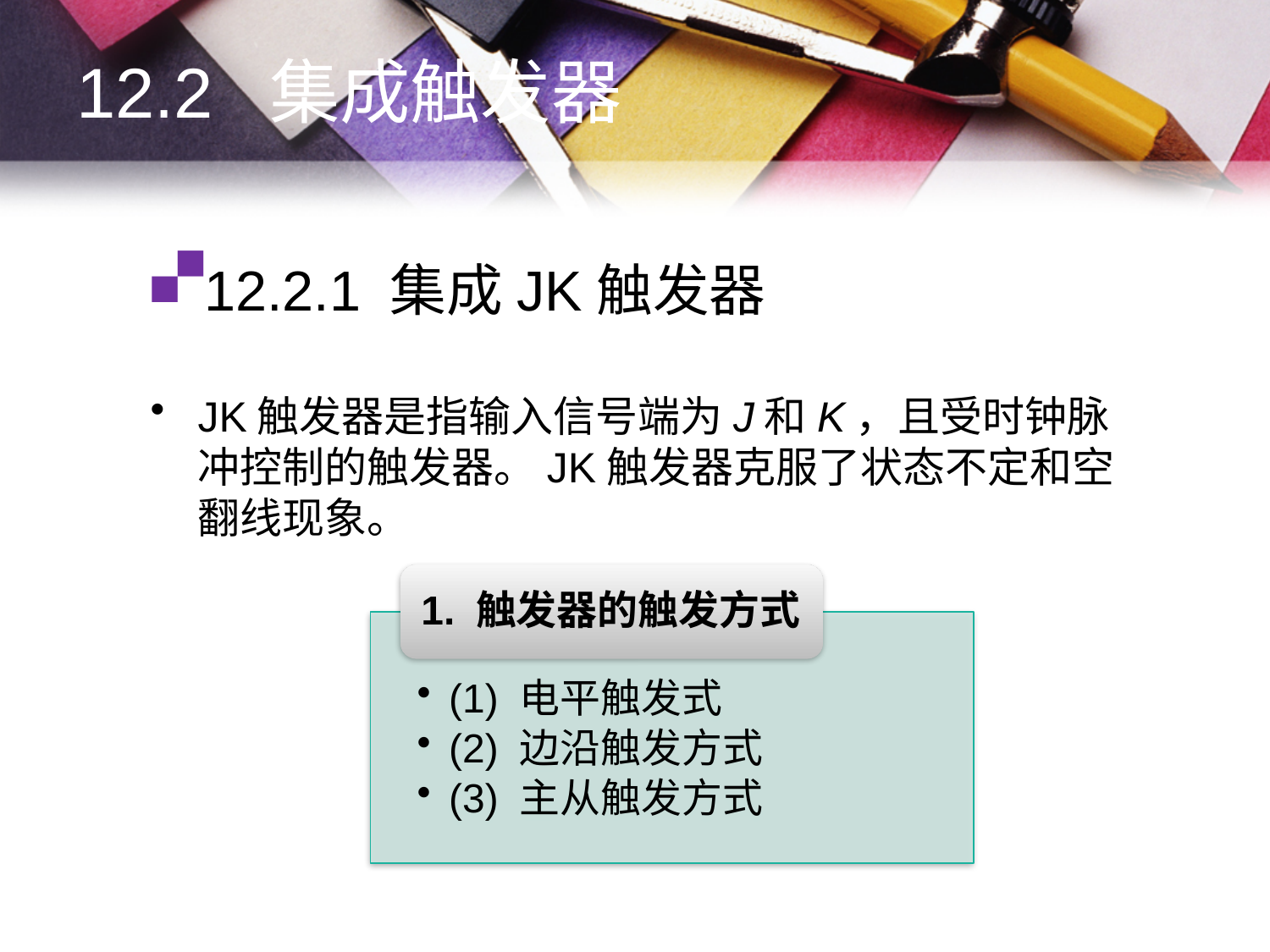

12.2  集成触发器
# 12.2.1 集成JK触发器
JK触发器是指输入信号端为J和K，且受时钟脉冲控制的触发器。JK触发器克服了状态不定和空翻线现象。

(1) 电平触发式
(2) 边沿触发方式
(3) 主从触发方式
1. 触发器的触发方式